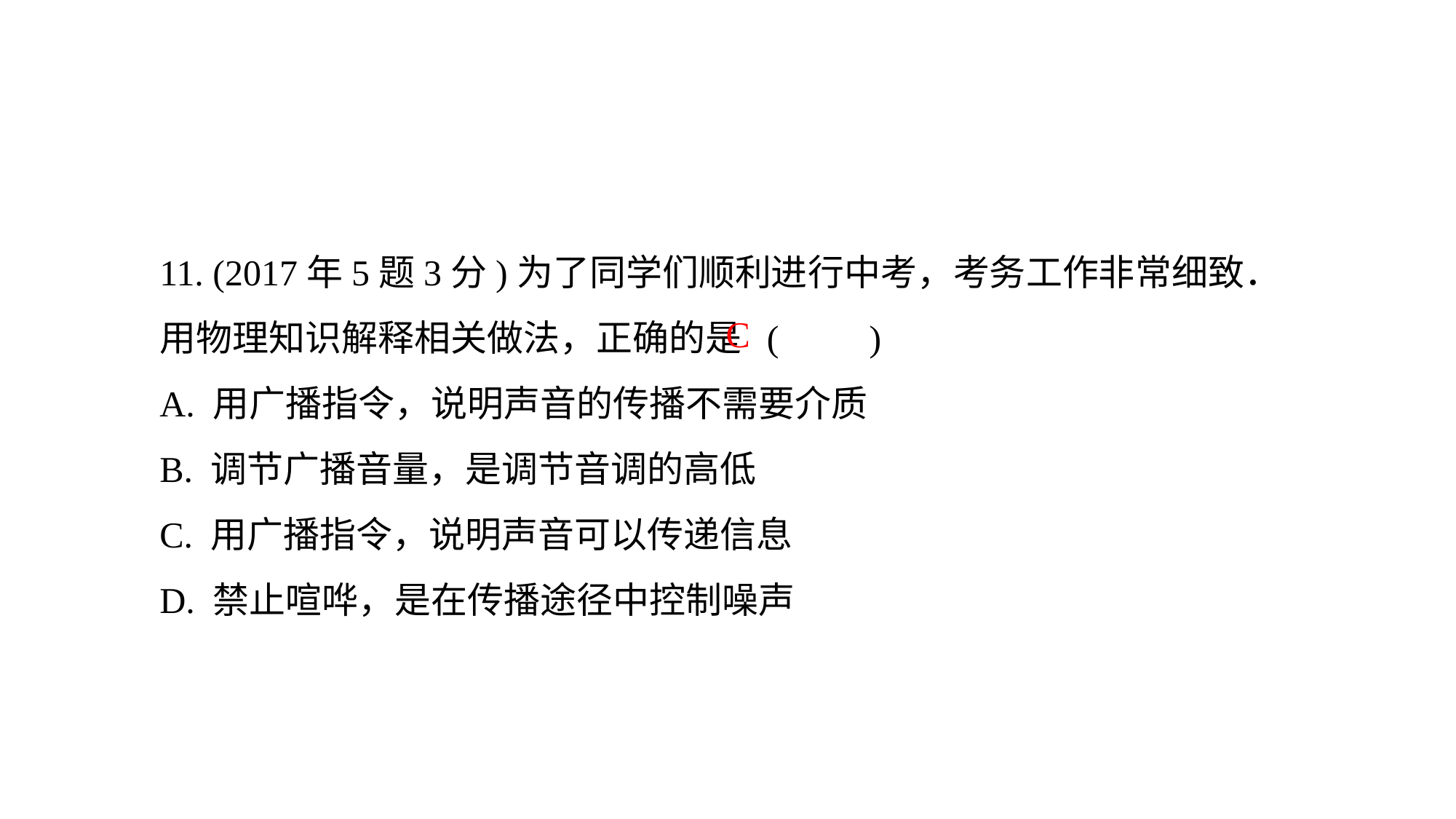

11. (2017年5题3分)为了同学们顺利进行中考，考务工作非常细致．用物理知识解释相关做法，正确的是  (　　)
A. 用广播指令，说明声音的传播不需要介质
B. 调节广播音量，是调节音调的高低
C. 用广播指令，说明声音可以传递信息
D. 禁止喧哗，是在传播途径中控制噪声
C